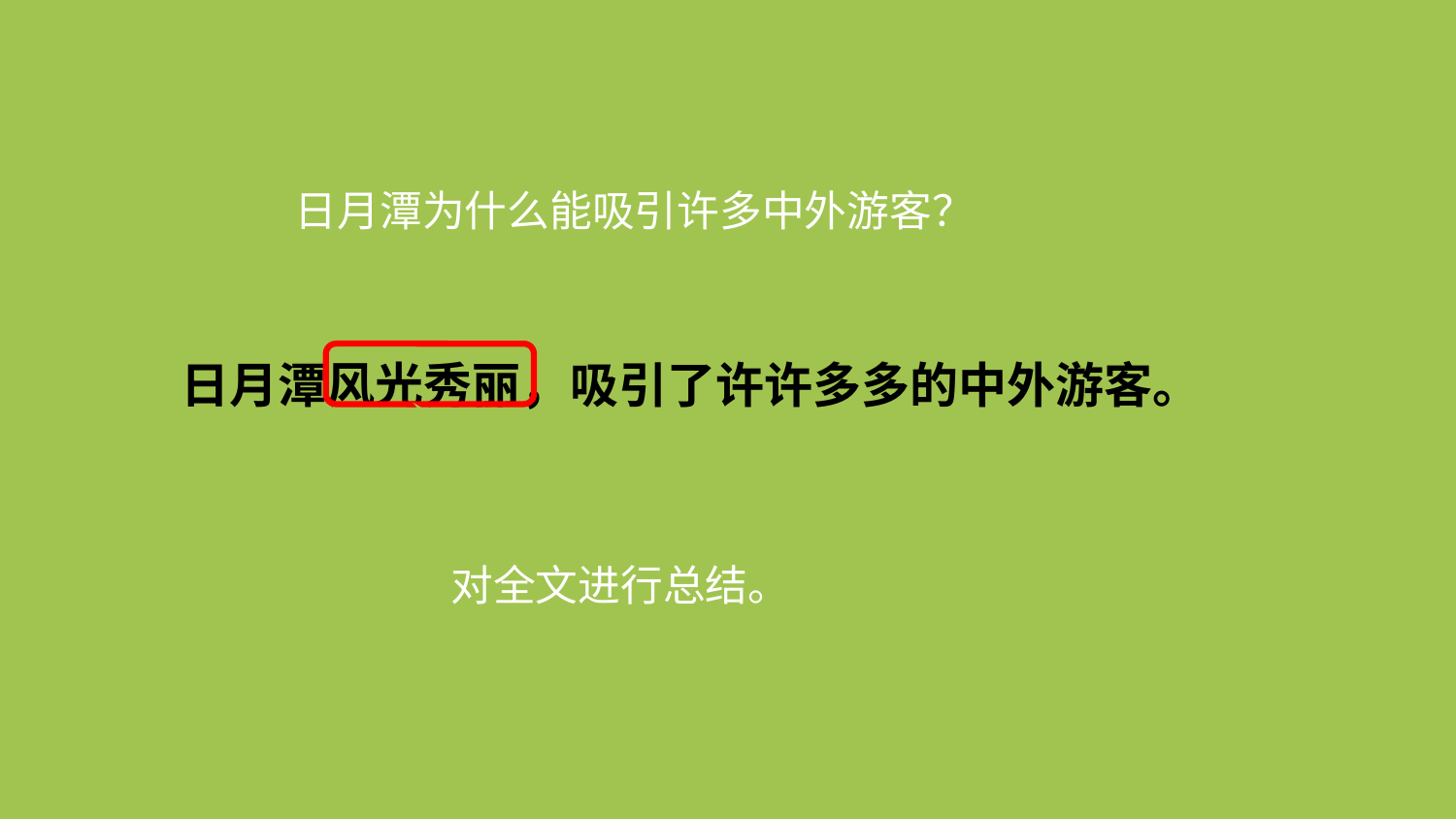

日月潭为什么能吸引许多中外游客？
日月潭风光秀丽，吸引了许许多多的中外游客。

对全文进行总结。